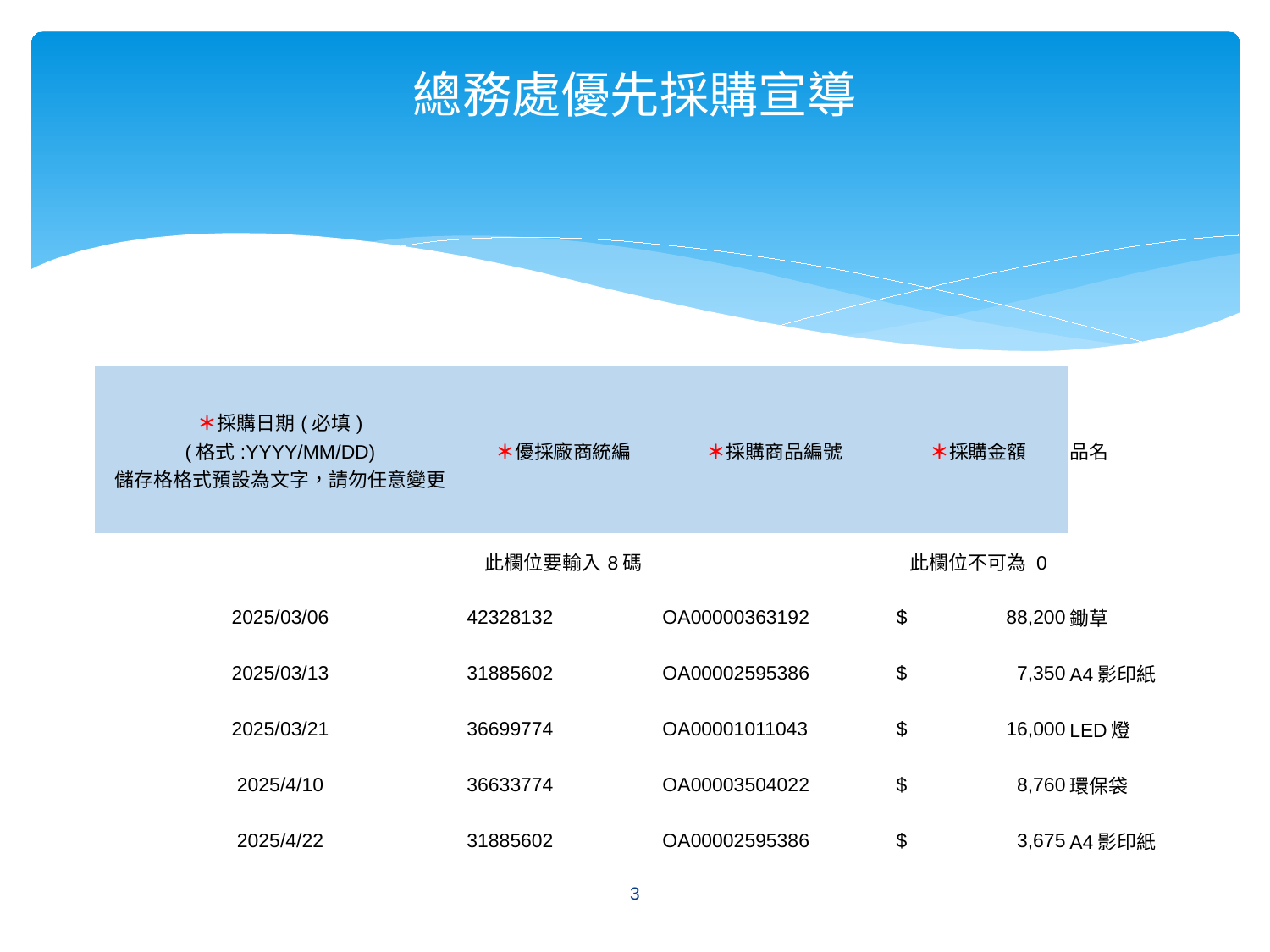

# 總務處優先採購宣導
| ＊採購日期(必填) (格式:YYYY/MM/DD) 儲存格格式預設為文字，請勿任意變更 | ＊優採廠商統編 | ＊採購商品編號 | ＊採購金額 | 品名 |
| --- | --- | --- | --- | --- |
|  | 此欄位要輸入8碼 |  | 此欄位不可為 0 |  |
| 2025/03/06 | 42328132 | OA00000363192 | $ 88,200 | 鋤草 |
| 2025/03/13 | 31885602 | OA00002595386 | $ 7,350 | A4影印紙 |
| 2025/03/21 | 36699774 | OA00001011043 | $ 16,000 | LED燈 |
| 2025/4/10 | 36633774 | OA00003504022 | $ 8,760 | 環保袋 |
| 2025/4/22 | 31885602 | OA00002595386 | $ 3,675 | A4影印紙 |
3